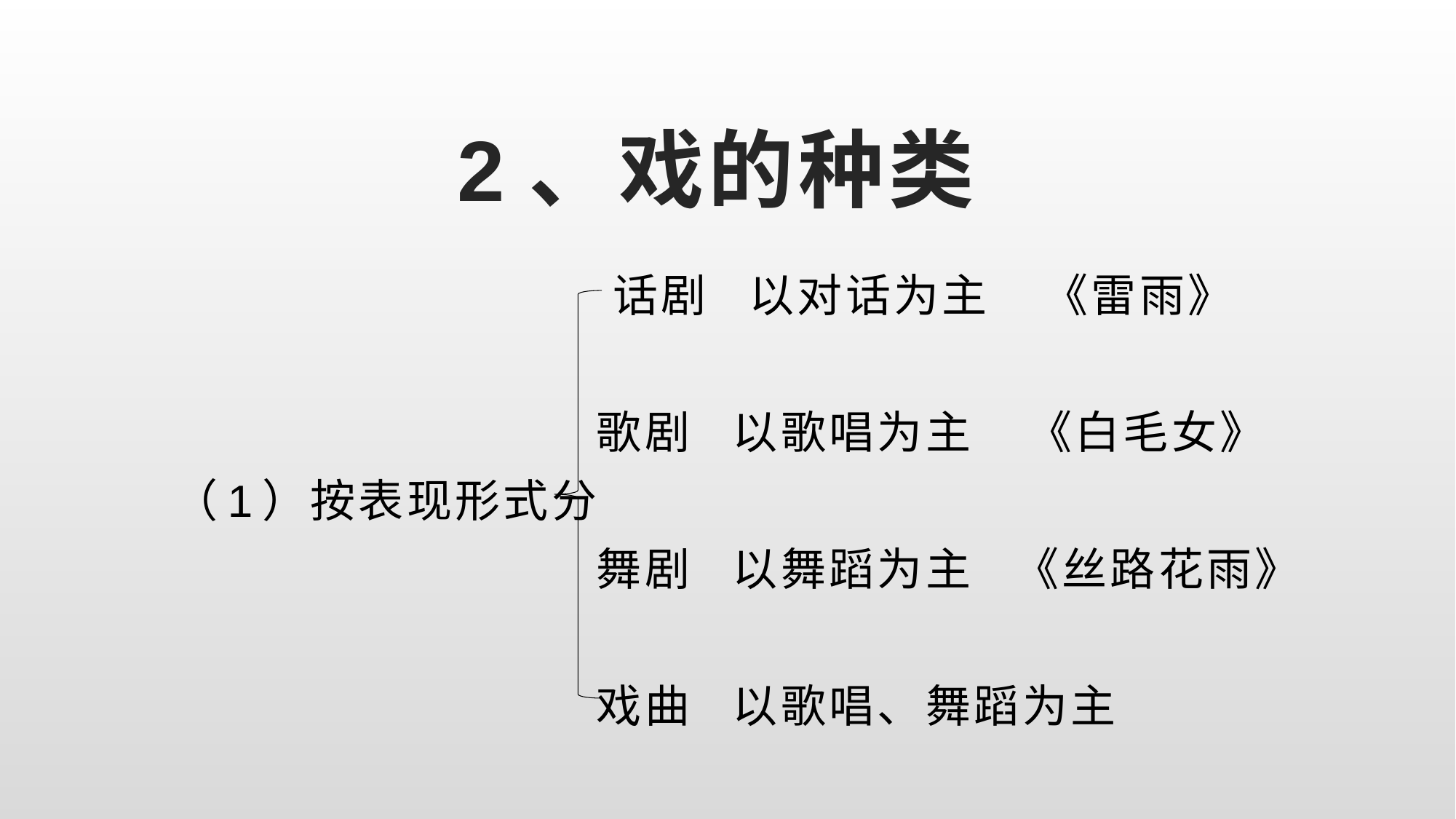

# 2、戏的种类
                                             话剧   以对话为主    《雷雨》

                                 歌剧   以歌唱为主    《白毛女》
 （1）按表现形式分
                                 舞剧   以舞蹈为主   《丝路花雨》

                                 戏曲   以歌唱、舞蹈为主